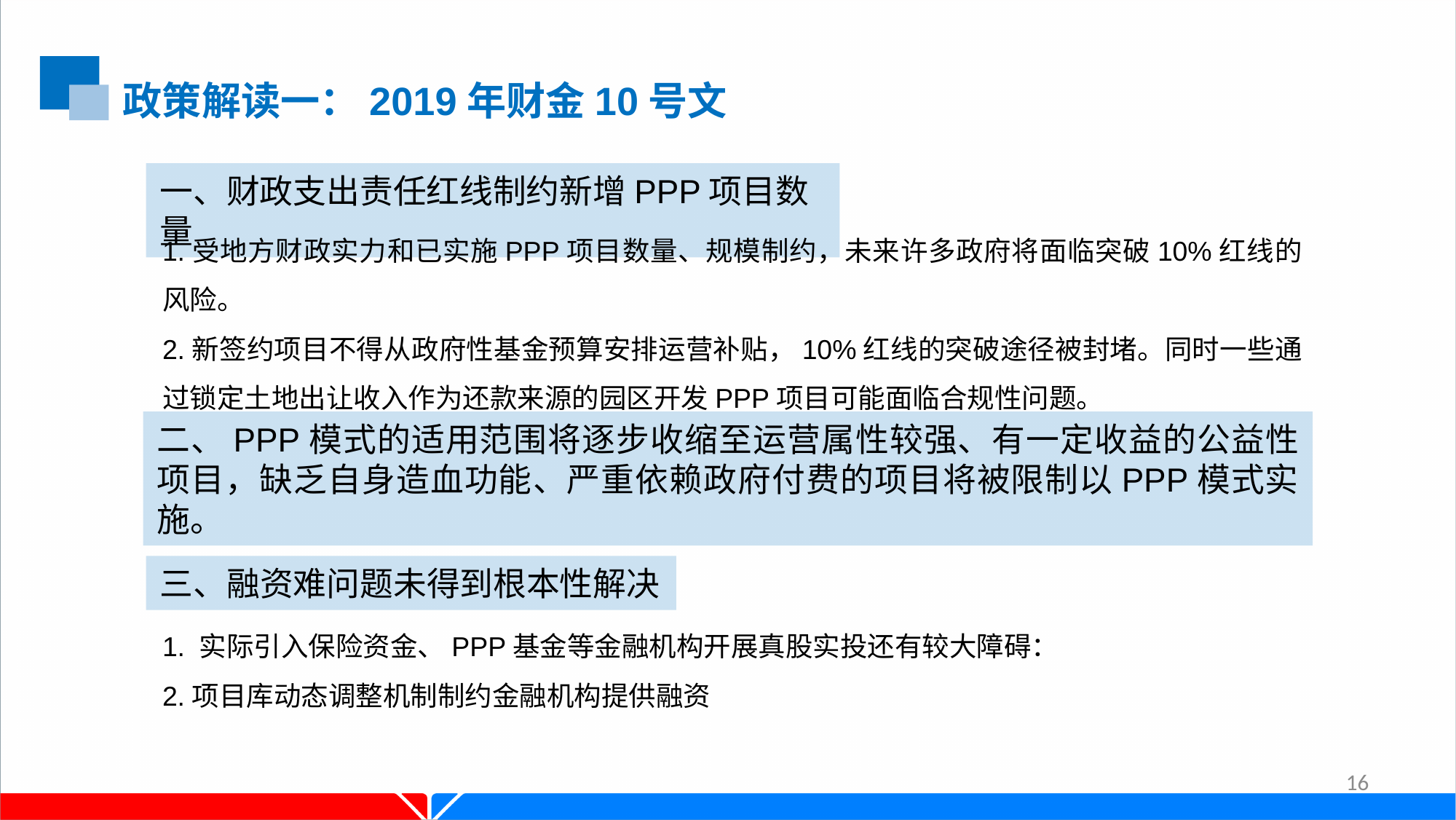

政策解读一：2019年财金10号文

一、财政支出责任红线制约新增PPP项目数量
1.受地方财政实力和已实施PPP项目数量、规模制约，未来许多政府将面临突破10%红线的风险。
2.新签约项目不得从政府性基金预算安排运营补贴，10%红线的突破途径被封堵。同时一些通过锁定土地出让收入作为还款来源的园区开发PPP项目可能面临合规性问题。
二、PPP模式的适用范围将逐步收缩至运营属性较强、有一定收益的公益性项目，缺乏自身造血功能、严重依赖政府付费的项目将被限制以PPP模式实施。
三、融资难问题未得到根本性解决
1. 实际引入保险资金、PPP基金等金融机构开展真股实投还有较大障碍：
2.项目库动态调整机制制约金融机构提供融资
16